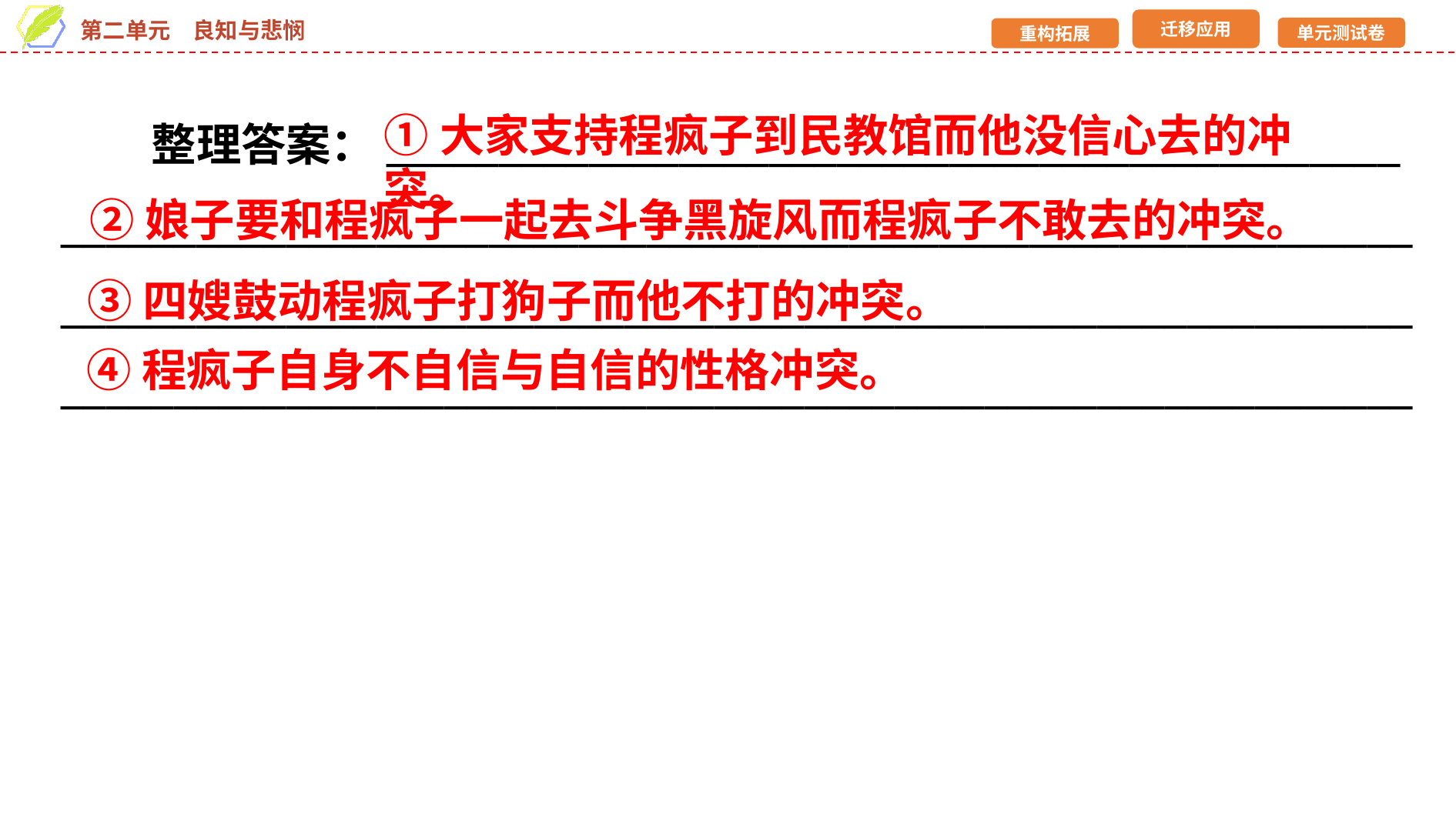

整理答案：_____________________________________________ ____________________________________________________________________________________________________________________________________________________________________________________
①大家支持程疯子到民教馆而他没信心去的冲突。
②娘子要和程疯子一起去斗争黑旋风而程疯子不敢去的冲突。
③四嫂鼓动程疯子打狗子而他不打的冲突。
④程疯子自身不自信与自信的性格冲突。